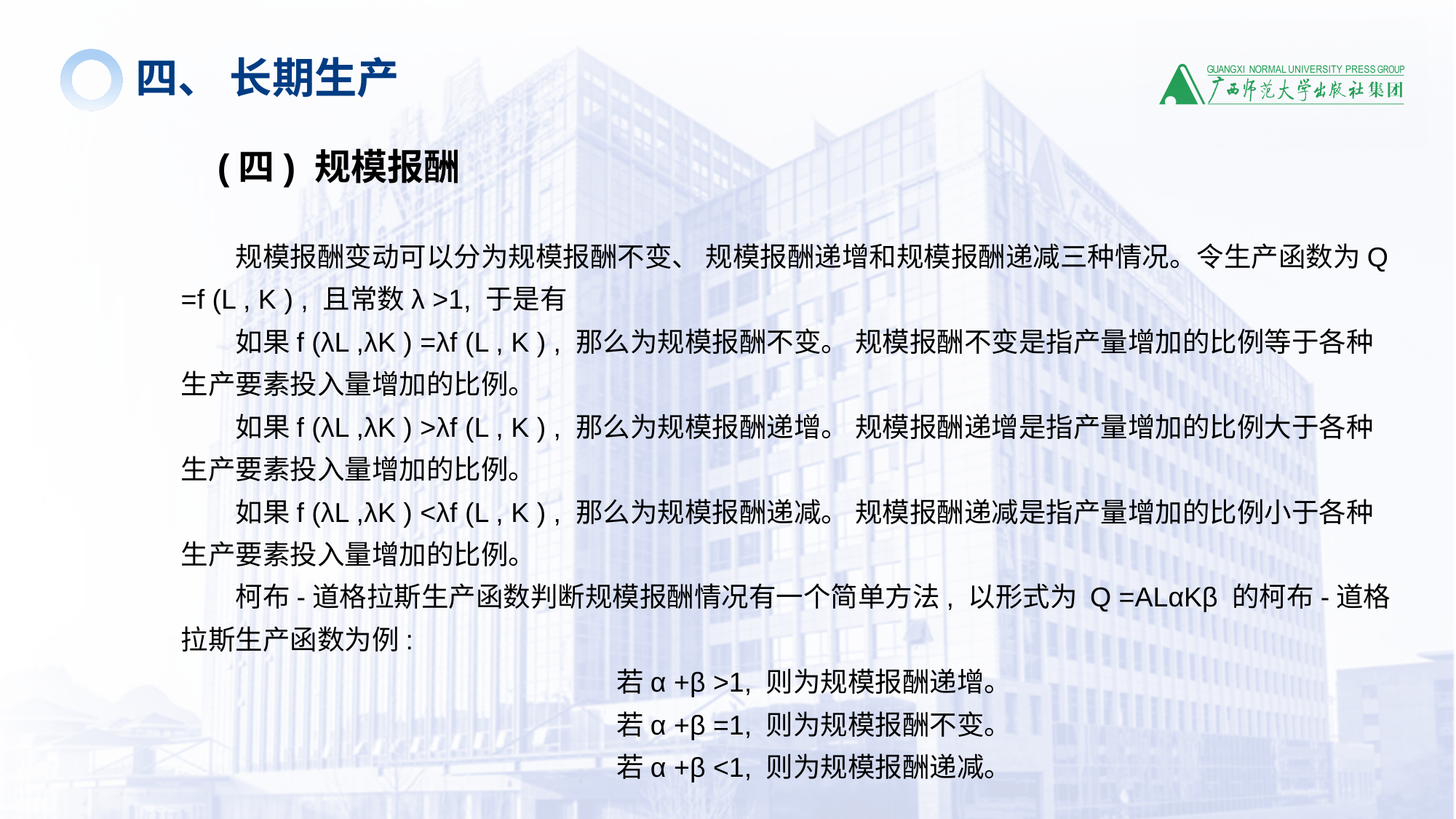

四、 长期生产

(四) 规模报酬
规模报酬变动可以分为规模报酬不变、 规模报酬递增和规模报酬递减三种情况。令生产函数为Q =f (L , K ) , 且常数λ >1, 于是有
如果f (λL ,λK ) =λf (L , K ) , 那么为规模报酬不变。 规模报酬不变是指产量增加的比例等于各种生产要素投入量增加的比例。
如果f (λL ,λK ) >λf (L , K ) , 那么为规模报酬递增。 规模报酬递增是指产量增加的比例大于各种生产要素投入量增加的比例。
如果f (λL ,λK ) <λf (L , K ) , 那么为规模报酬递减。 规模报酬递减是指产量增加的比例小于各种生产要素投入量增加的比例。
柯布-道格拉斯生产函数判断规模报酬情况有一个简单方法, 以形式为 Q =ALαKβ 的柯布-道格拉斯生产函数为例:
若α +β >1, 则为规模报酬递增。
若α +β =1, 则为规模报酬不变。
若α +β <1, 则为规模报酬递减。